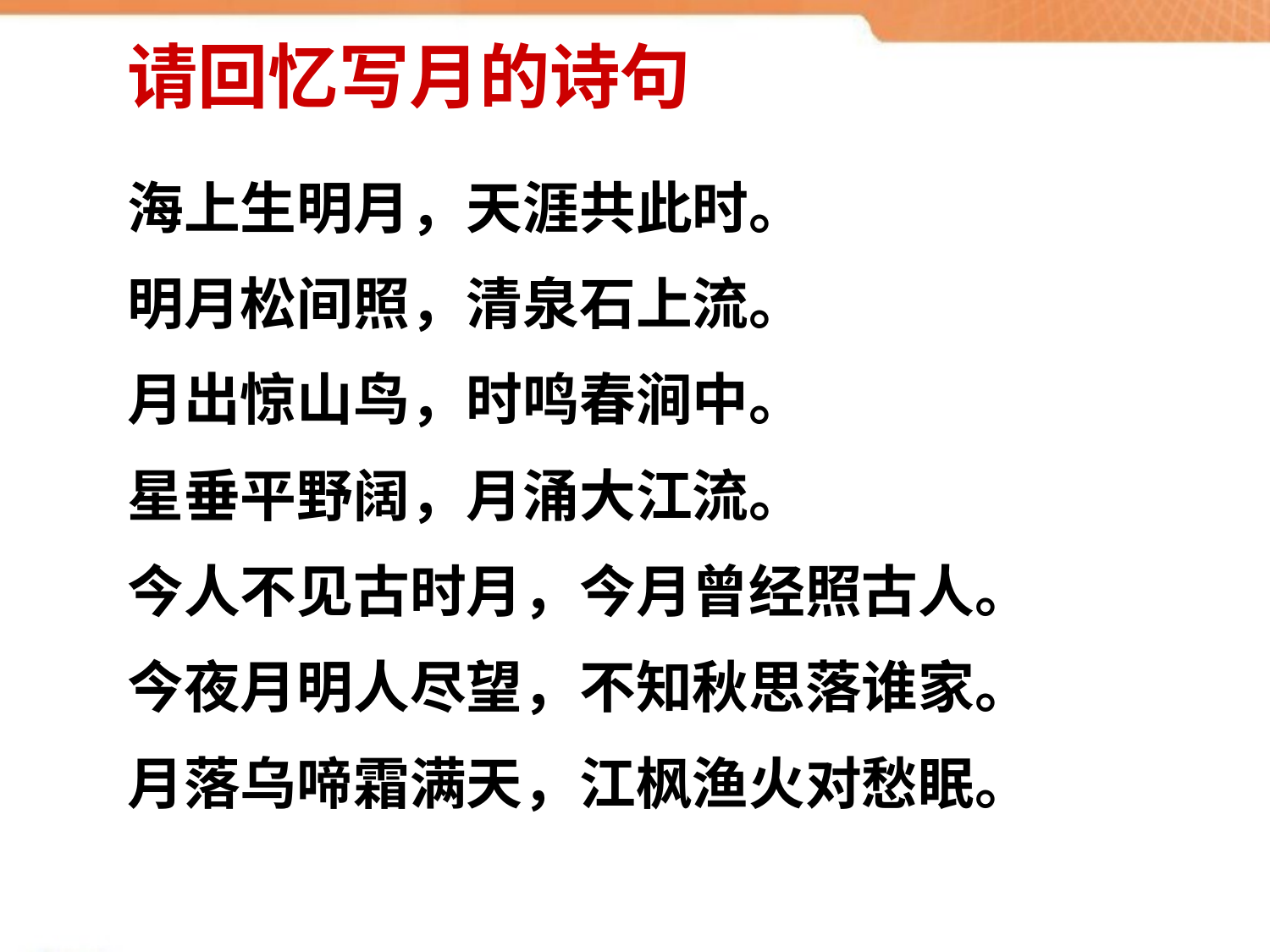

请回忆写月的诗句
海上生明月，天涯共此时。
明月松间照，清泉石上流。
月出惊山鸟，时鸣春涧中。
星垂平野阔，月涌大江流。
今人不见古时月，今月曾经照古人。
今夜月明人尽望，不知秋思落谁家。
月落乌啼霜满天，江枫渔火对愁眠。